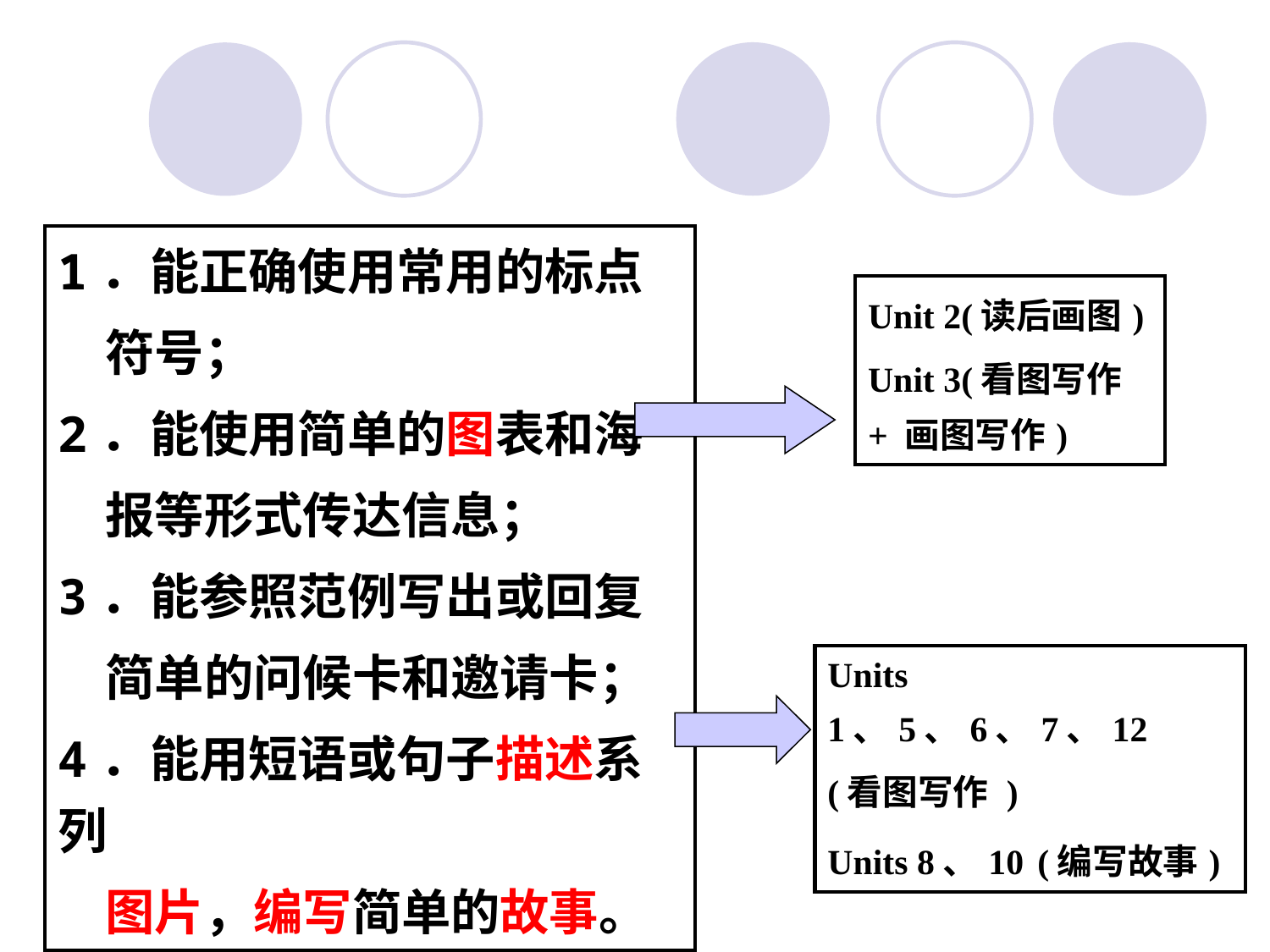

| 1．能正确使用常用的标点 符号； 2．能使用简单的图表和海 报等形式传达信息； 3．能参照范例写出或回复 简单的问候卡和邀请卡； 4．能用短语或句子描述系列 图片，编写简单的故事。 |
| --- |
| Unit 2(读后画图) Unit 3(看图写作+ 画图写作) |
| --- |

| Units 1、5、6、7、12 (看图写作 ) Units 8、10 (编写故事) |
| --- |